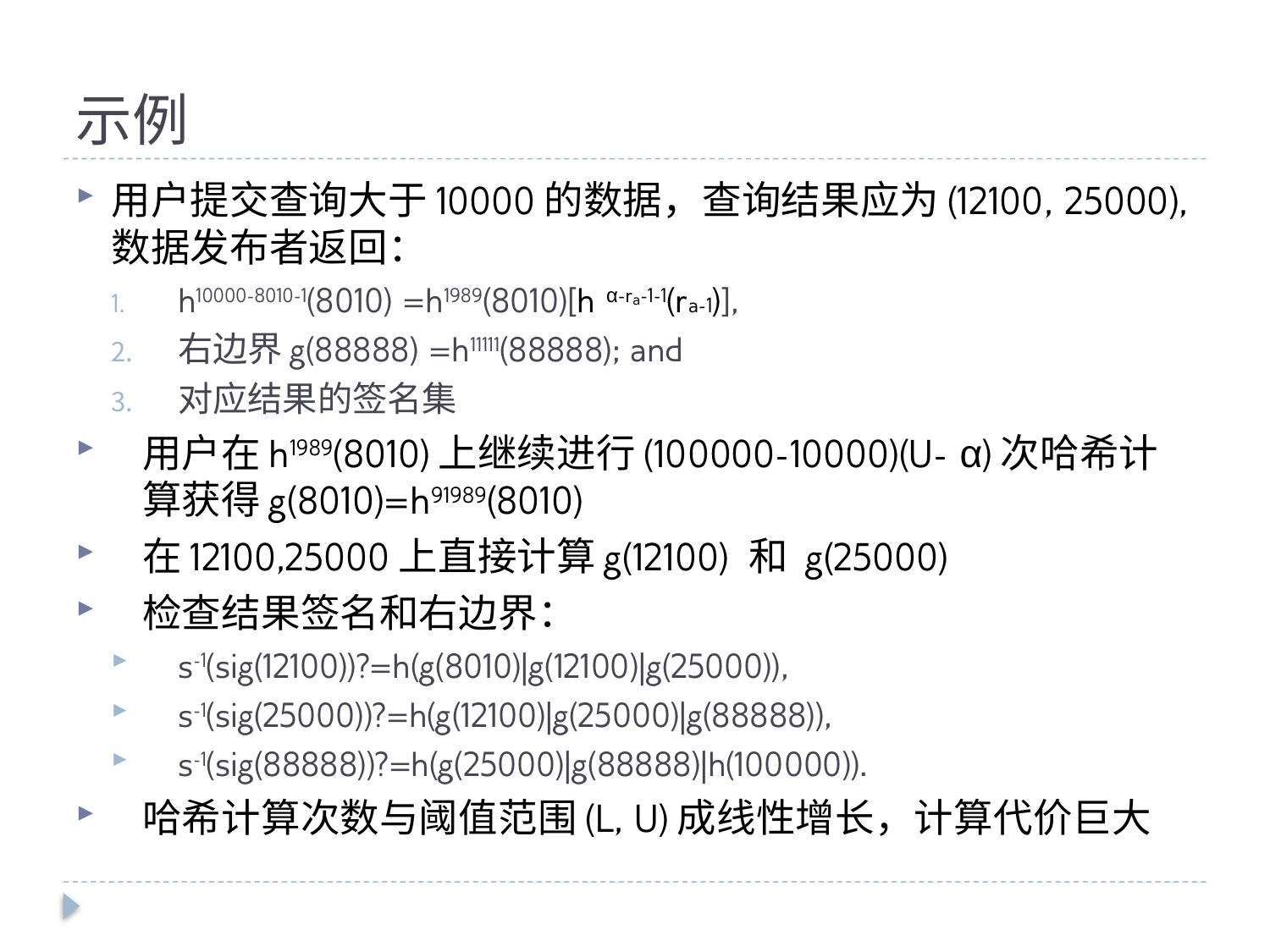

# 示例
用户提交查询大于10000的数据，查询结果应为(12100, 25000),数据发布者返回：
h10000−8010−1(8010) =h1989(8010)[h α−ra−1−1(ra−1)],
右边界g(88888) =h11111(88888); and
对应结果的签名集
用户在h1989(8010)上继续进行(100000-10000)(U- α)次哈希计算获得g(8010)=h91989(8010)
在12100,25000上直接计算g(12100) 和 g(25000)
检查结果签名和右边界：
s−1(sig(12100))?=h(g(8010)|g(12100)|g(25000)),
s−1(sig(25000))?=h(g(12100)|g(25000)|g(88888)),
s−1(sig(88888))?=h(g(25000)|g(88888)|h(100000)).
哈希计算次数与阈值范围(L, U)成线性增长，计算代价巨大